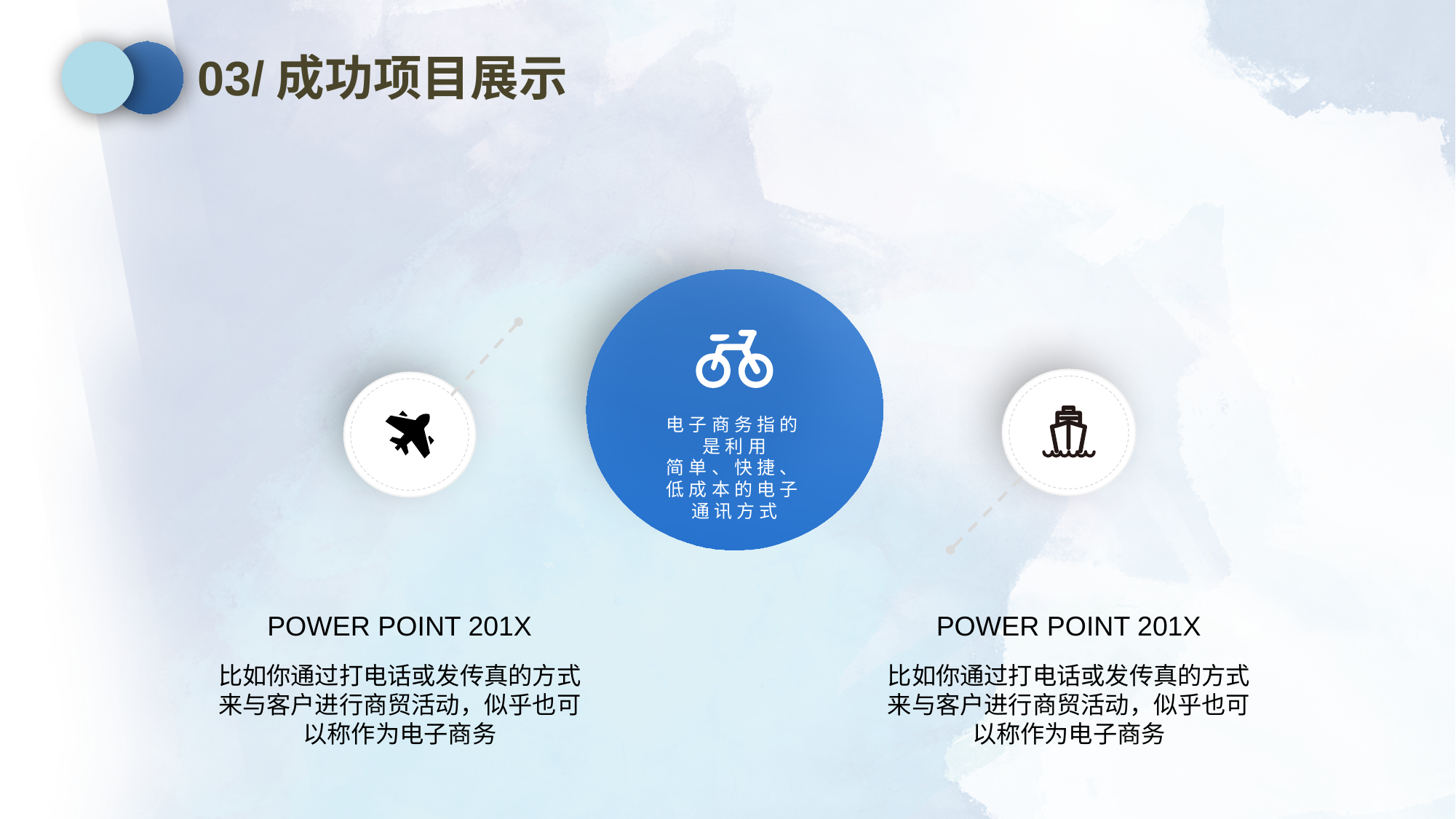

03/成功项目展示

电子商务指的是利用
简单、快捷、低成本的电子通讯方式

POWER POINT 201X
比如你通过打电话或发传真的方式来与客户进行商贸活动，似乎也可以称作为电子商务
POWER POINT 201X
比如你通过打电话或发传真的方式来与客户进行商贸活动，似乎也可以称作为电子商务